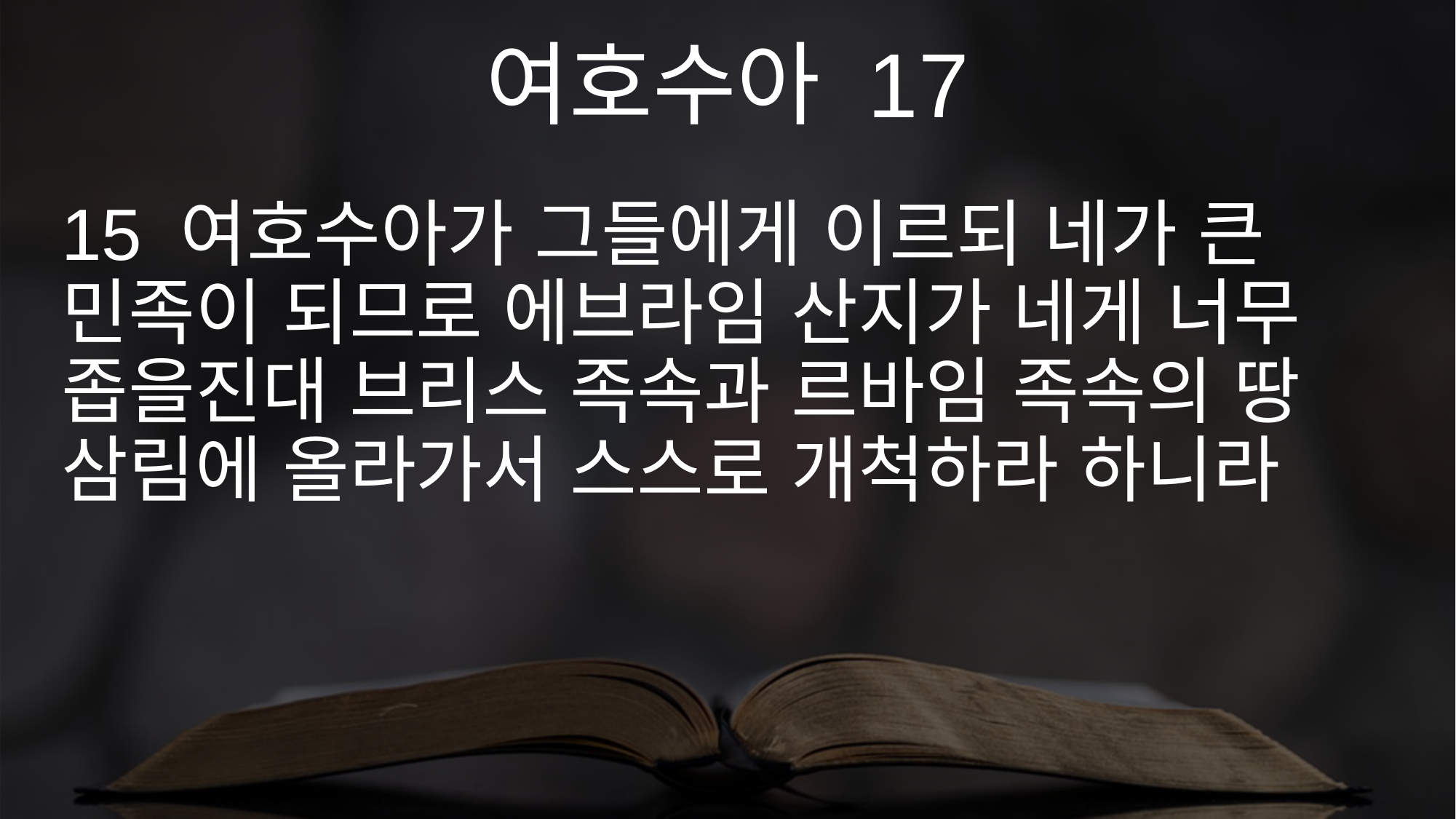

여호수아 17
15 여호수아가 그들에게 이르되 네가 큰 민족이 되므로 에브라임 산지가 네게 너무 좁을진대 브리스 족속과 르바임 족속의 땅 삼림에 올라가서 스스로 개척하라 하니라